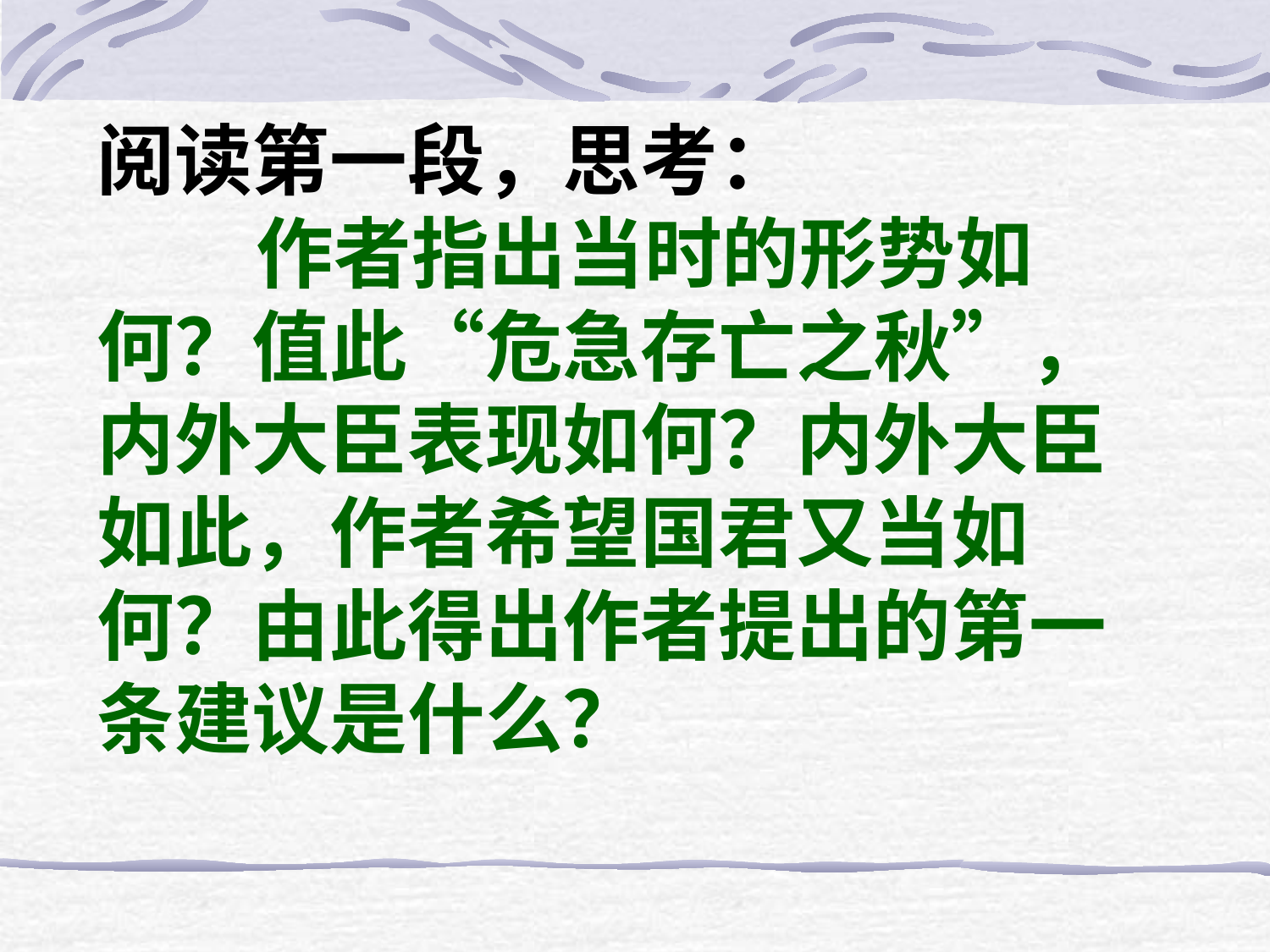

阅读第一段，思考：
        作者指出当时的形势如何？值此“危急存亡之秋”，内外大臣表现如何？内外大臣如此，作者希望国君又当如何？由此得出作者提出的第一条建议是什么？